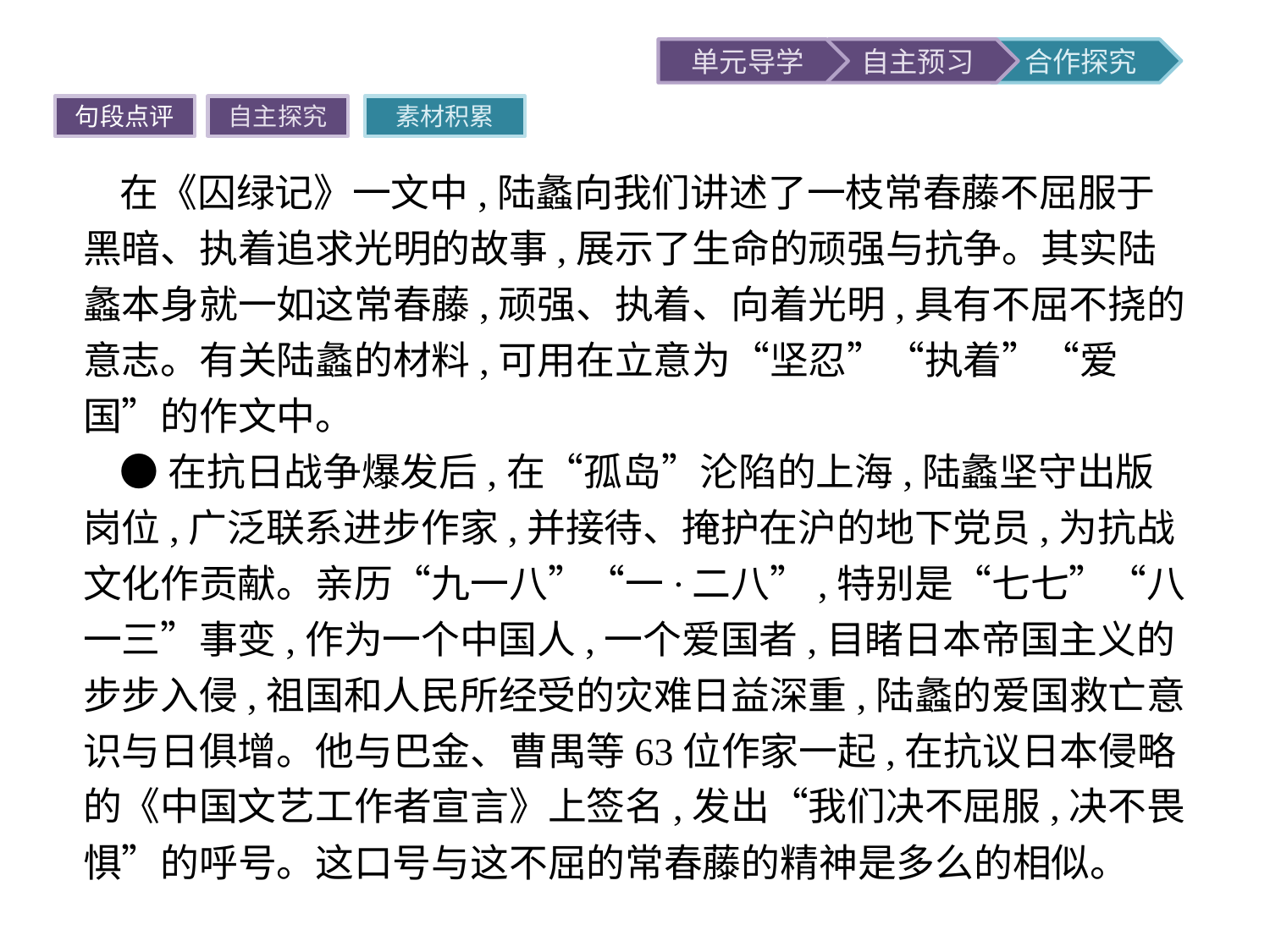

句段点评
自主探究
素材积累
在《囚绿记》一文中,陆蠡向我们讲述了一枝常春藤不屈服于黑暗、执着追求光明的故事,展示了生命的顽强与抗争。其实陆蠡本身就一如这常春藤,顽强、执着、向着光明,具有不屈不挠的意志。有关陆蠡的材料,可用在立意为“坚忍”“执着”“爱国”的作文中。
●在抗日战争爆发后,在“孤岛”沦陷的上海,陆蠡坚守出版岗位,广泛联系进步作家,并接待、掩护在沪的地下党员,为抗战文化作贡献。亲历“九一八”“一·二八”,特别是“七七”“八一三”事变,作为一个中国人,一个爱国者,目睹日本帝国主义的步步入侵,祖国和人民所经受的灾难日益深重,陆蠡的爱国救亡意识与日俱增。他与巴金、曹禺等63位作家一起,在抗议日本侵略的《中国文艺工作者宣言》上签名,发出“我们决不屈服,决不畏惧”的呼号。这口号与这不屈的常春藤的精神是多么的相似。